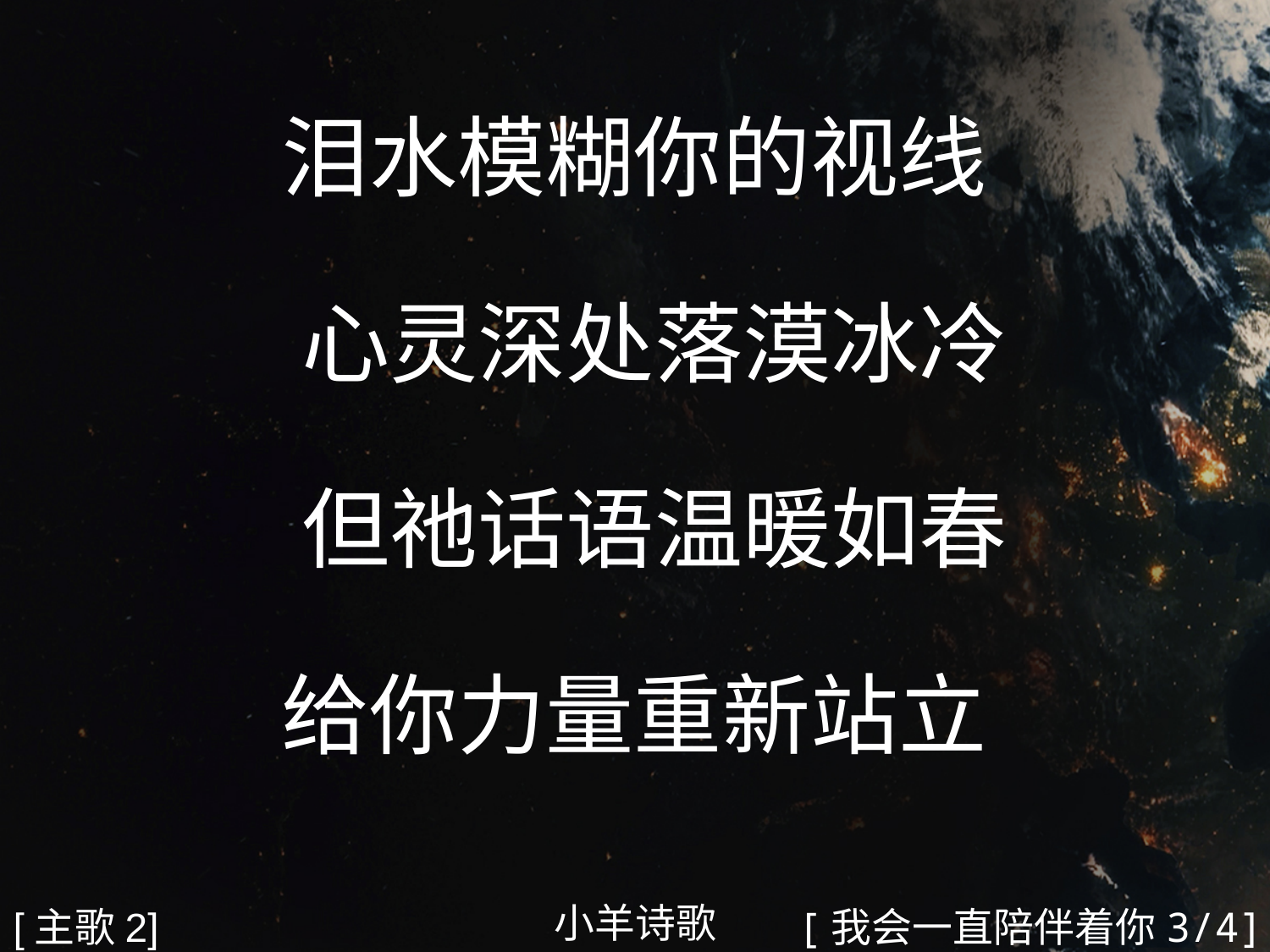

泪水模糊你的视线

 心灵深处落漠冰冷

 但祂话语温暖如春

给你力量重新站立

#

小羊诗歌
[主歌2]
[我会一直陪伴着你3/4]